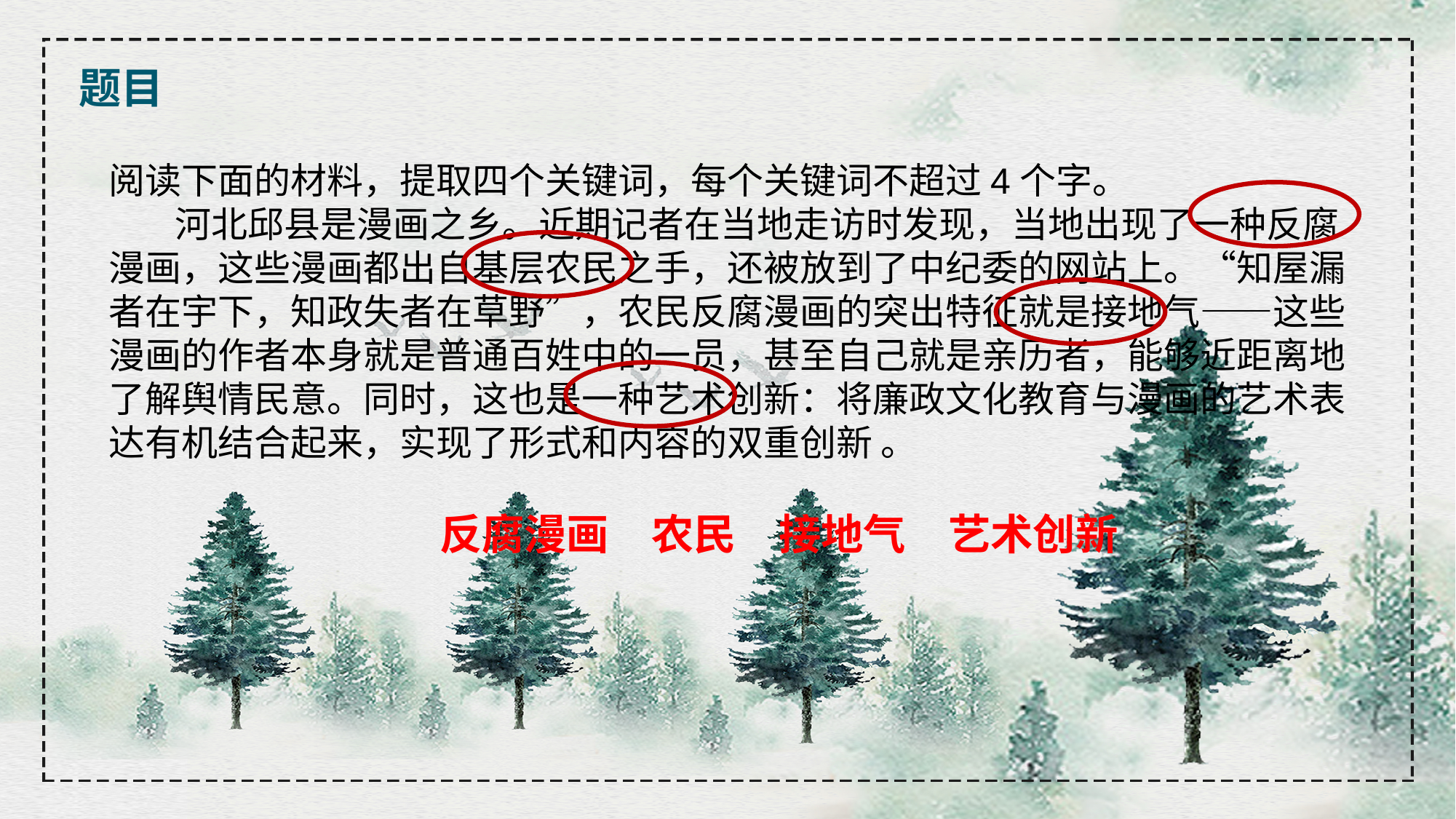

题目
阅读下面的材料，提取四个关键词，每个关键词不超过4个字。
       河北邱县是漫画之乡。近期记者在当地走访时发现，当地出现了一种反腐漫画，这些漫画都出自基层农民之手，还被放到了中纪委的网站上。“知屋漏者在宇下，知政失者在草野”，农民反腐漫画的突出特征就是接地气——这些漫画的作者本身就是普通百姓中的一员，甚至自己就是亲历者，能够近距离地了解舆情民意。同时，这也是一种艺术创新：将廉政文化教育与漫画的艺术表达有机结合起来，实现了形式和内容的双重创新 。

反腐漫画　农民　接地气　艺术创新